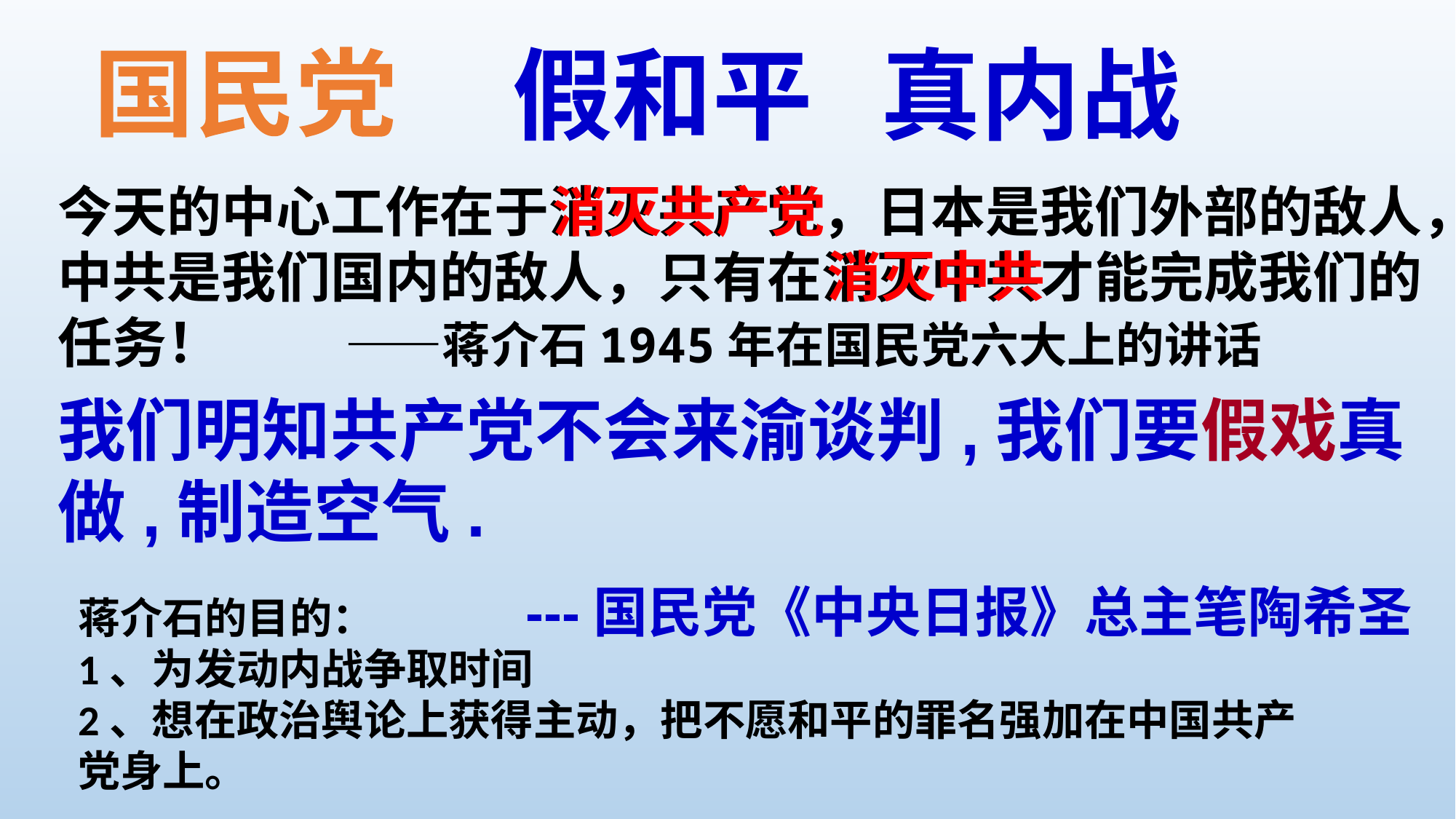

假和平   真内战
国民党
今天的中心工作在于消灭共产党，日本是我们外部的敌人，中共是我们国内的敌人，只有在消灭中共才能完成我们的任务！          ——蒋介石1945年在国民党六大上的讲话
消灭共产党
消灭中共
我们明知共产党不会来渝谈判,我们要假戏真做,制造空气.
                               ---国民党《中央日报》总主笔陶希圣
蒋介石的目的：
1、为发动内战争取时间
2、想在政治舆论上获得主动，把不愿和平的罪名强加在中国共产党身上。